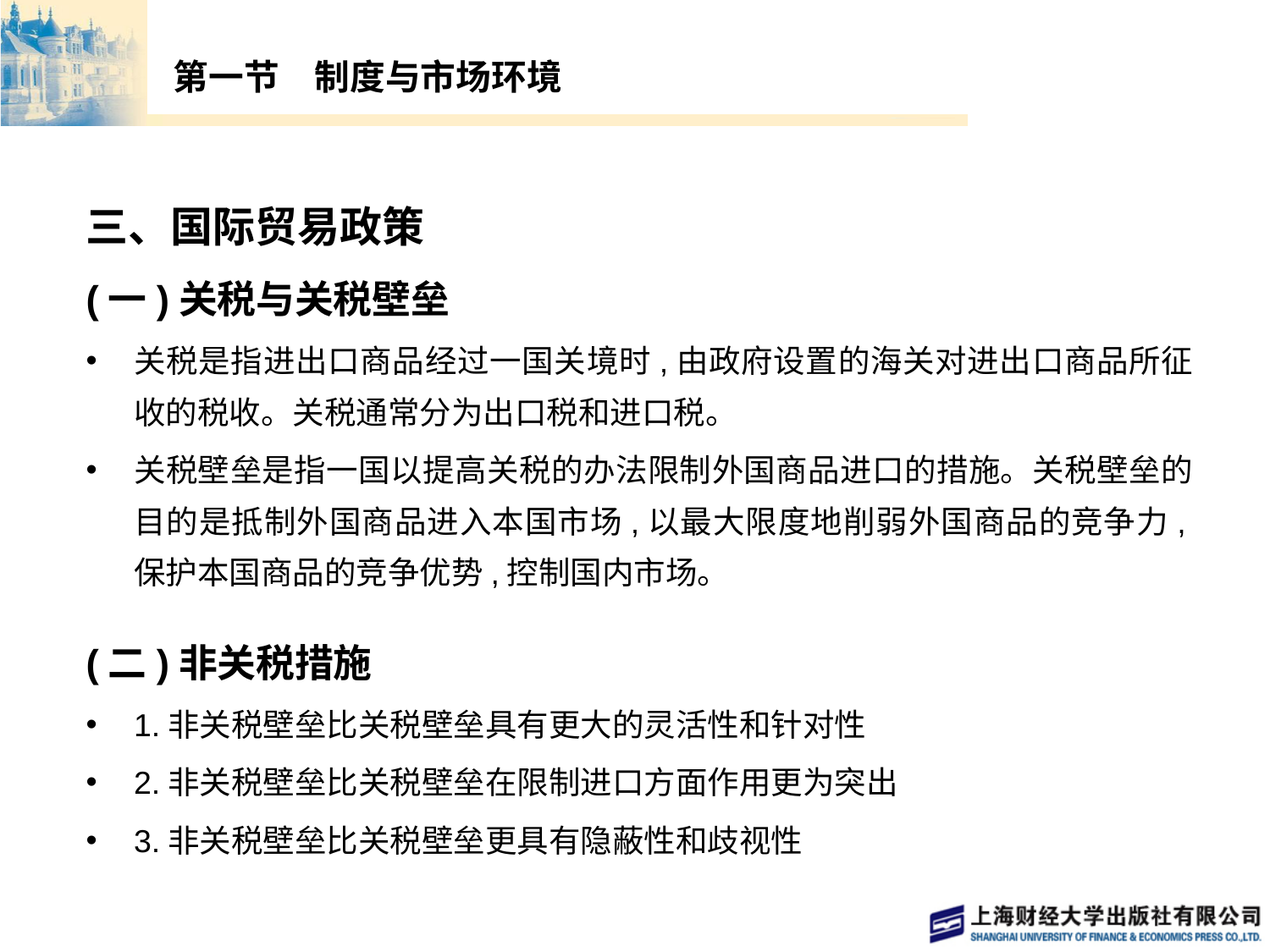

# 第一节　制度与市场环境
三、国际贸易政策
(一)关税与关税壁垒
关税是指进出口商品经过一国关境时,由政府设置的海关对进出口商品所征收的税收。关税通常分为出口税和进口税。
关税壁垒是指一国以提高关税的办法限制外国商品进口的措施。关税壁垒的目的是抵制外国商品进入本国市场,以最大限度地削弱外国商品的竞争力,保护本国商品的竞争优势,控制国内市场。
(二)非关税措施
1.非关税壁垒比关税壁垒具有更大的灵活性和针对性
2.非关税壁垒比关税壁垒在限制进口方面作用更为突出
3.非关税壁垒比关税壁垒更具有隐蔽性和歧视性